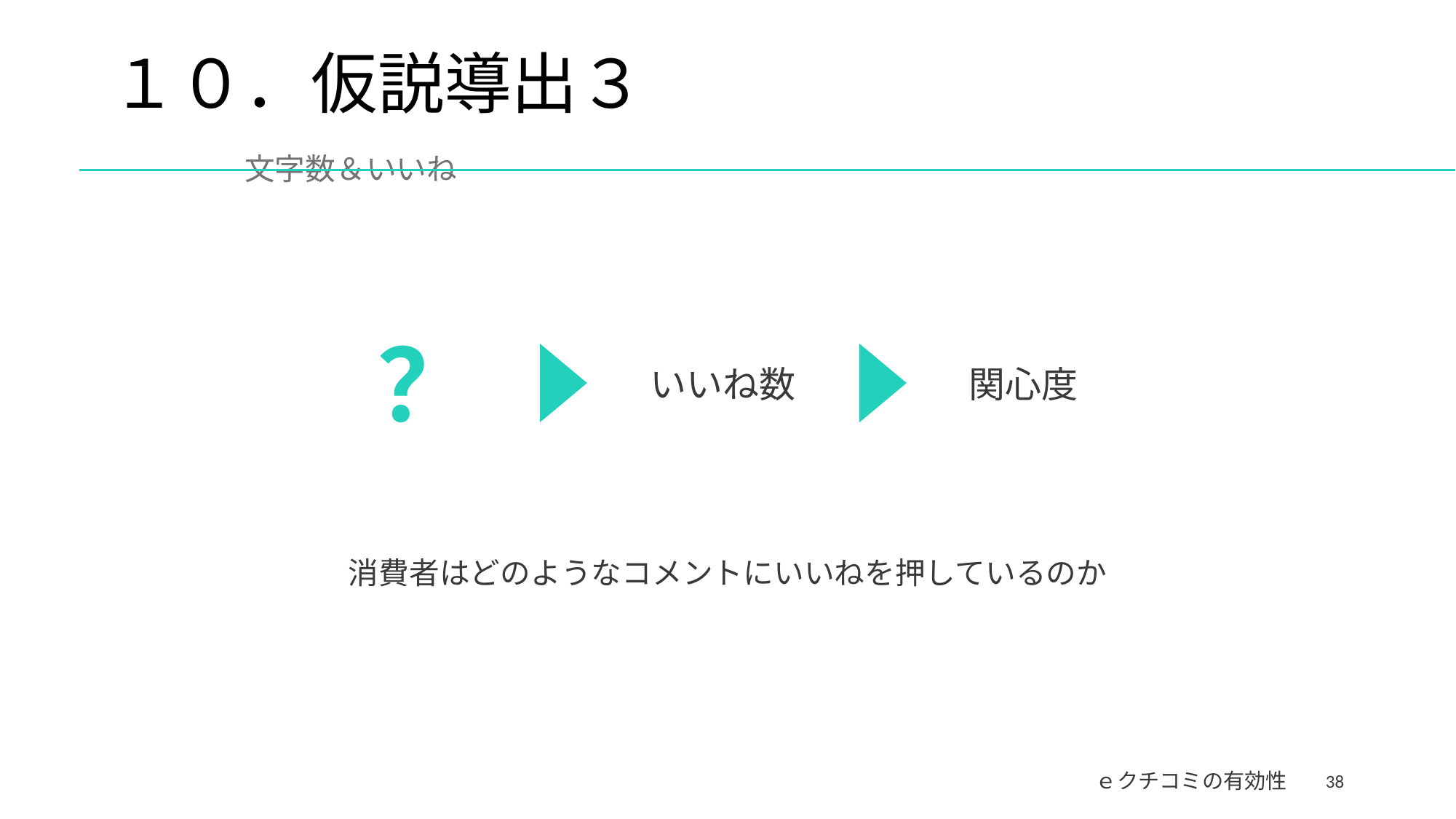

# １０．仮説導出３　　　　　　　　　　　　文字数＆いいね
？
いいね数
関心度

消費者はどのようなコメントにいいねを押しているのか
38
ｅクチコミの有効性